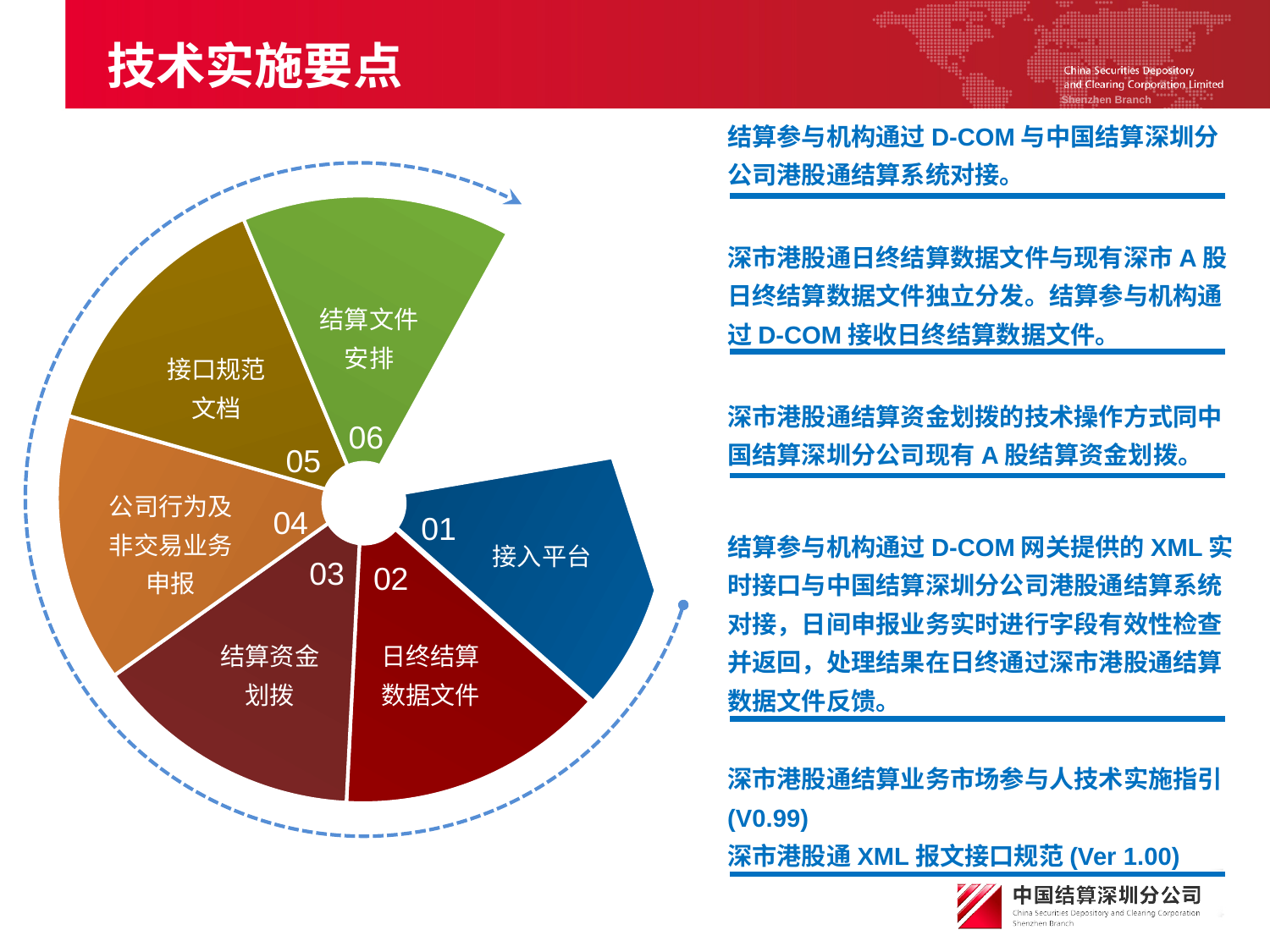

# 技术实施要点
结算参与机构通过D-COM与中国结算深圳分公司港股通结算系统对接。

结算文件安排
接口规范文档
06

05

公司行为及非交易业务申报
04
01
接入平台
03
02
结算资金划拨
日终结算数据文件
深市港股通日终结算数据文件与现有深市A股日终结算数据文件独立分发。结算参与机构通过D-COM接收日终结算数据文件。
深市港股通结算资金划拨的技术操作方式同中国结算深圳分公司现有A股结算资金划拨。
结算参与机构通过D-COM网关提供的XML实时接口与中国结算深圳分公司港股通结算系统对接，日间申报业务实时进行字段有效性检查并返回，处理结果在日终通过深市港股通结算数据文件反馈。
深市港股通结算业务市场参与人技术实施指引(V0.99)
深市港股通XML报文接口规范(Ver 1.00)